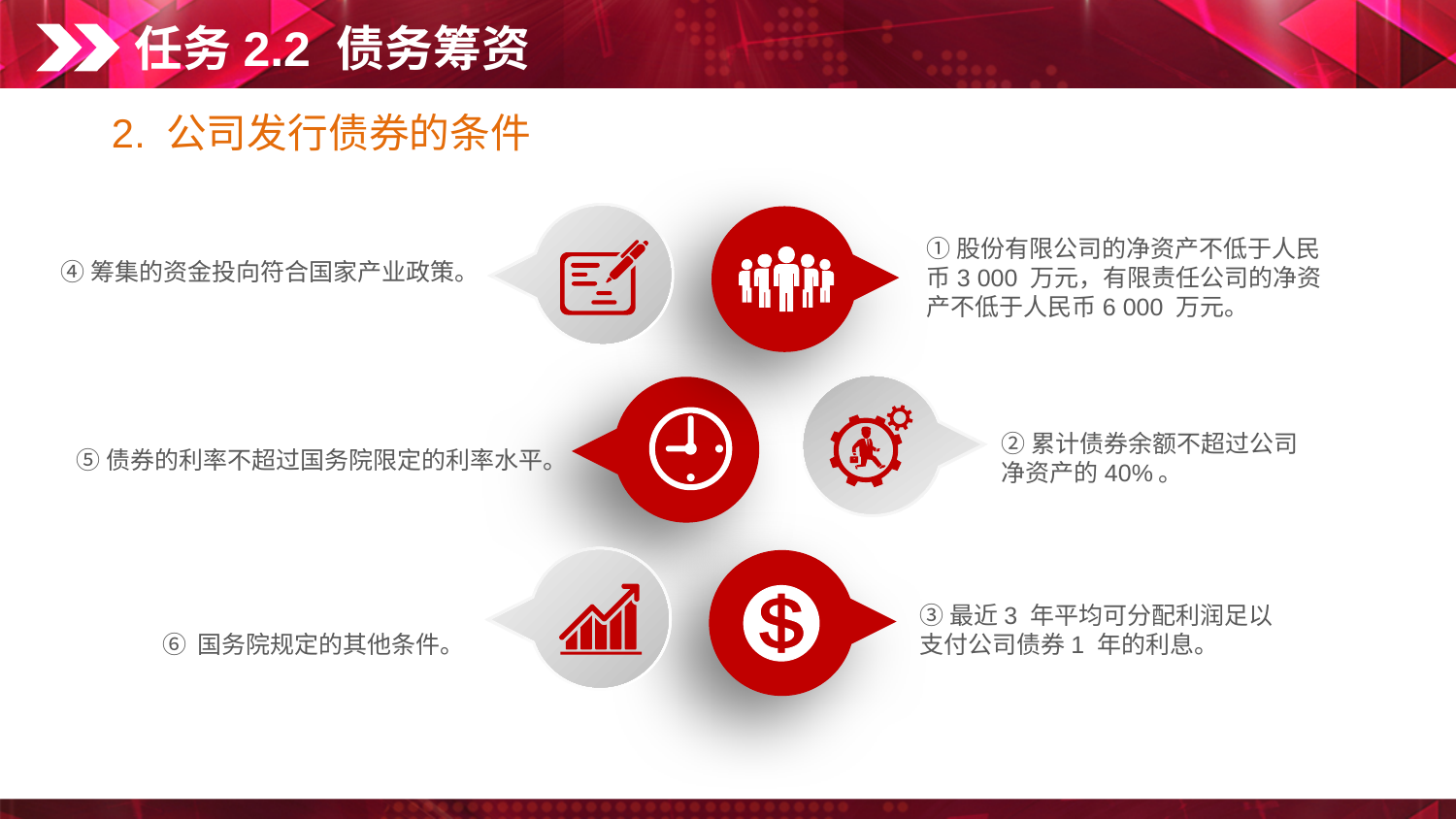

任务2.2 债务筹资

2. 公司发行债券的条件

①股份有限公司的净资产不低于人民币3 000 万元，有限责任公司的净资产不低于人民币6 000 万元。

④筹集的资金投向符合国家产业政策。

②累计债券余额不超过公司净资产的40%。
⑤债券的利率不超过国务院限定的利率水平。

③最近3 年平均可分配利润足以支付公司债券1 年的利息。
⑥ 国务院规定的其他条件。